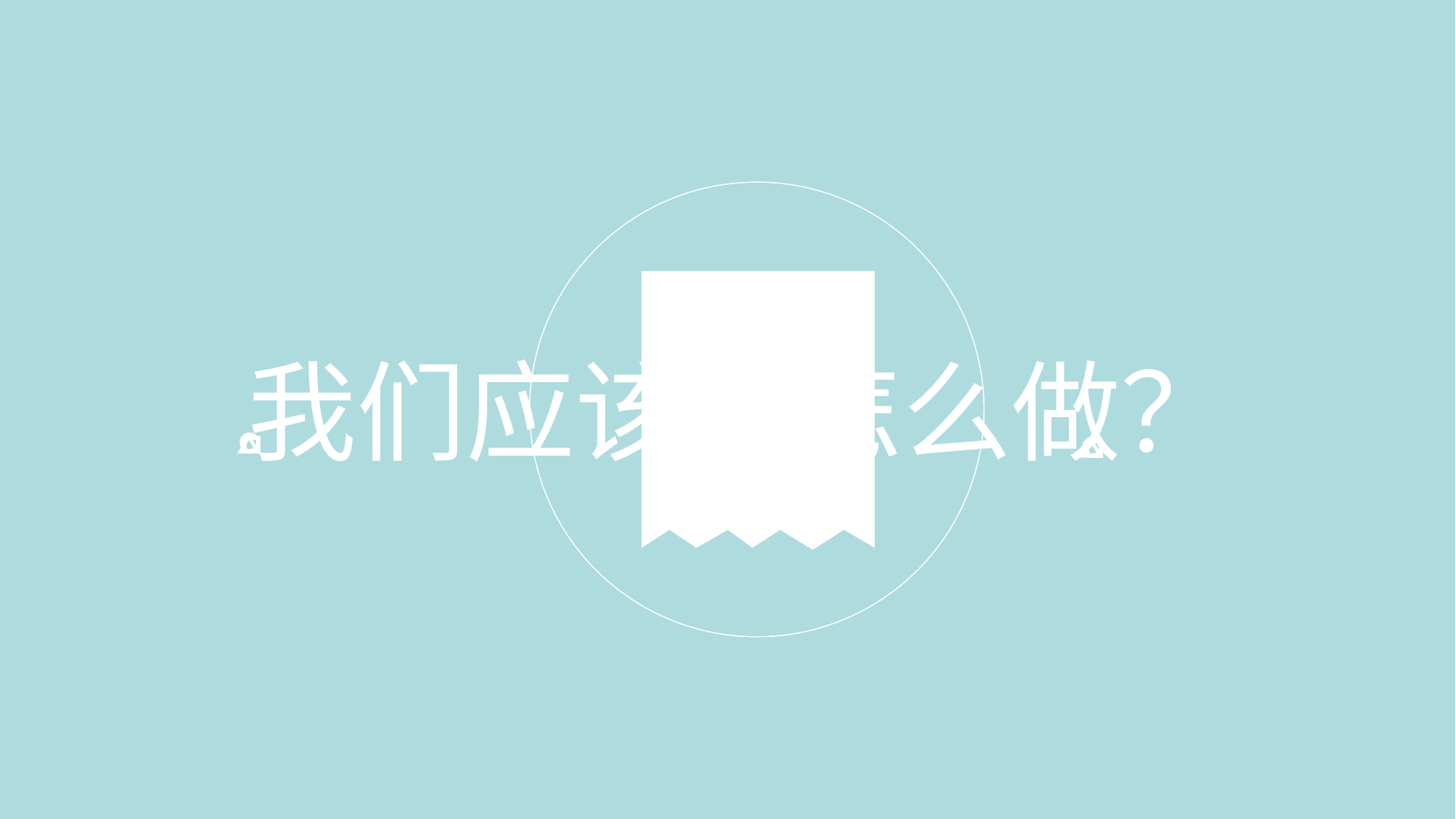

相
差
七
万
倍
400万
m
3
55
m
3
n

我们应该在怎么做？